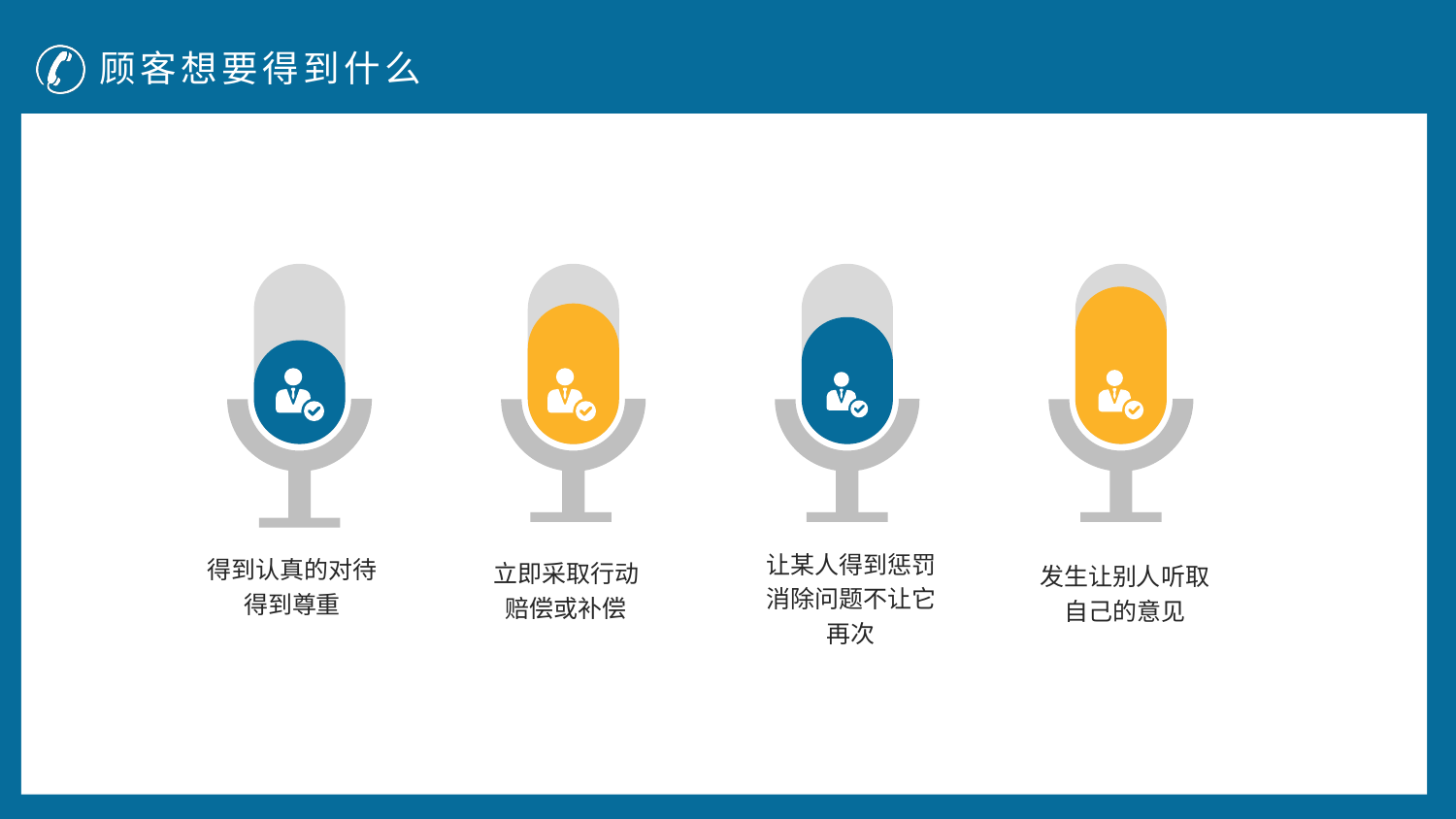

顾客想要得到什么

得到认真的对待
得到尊重
立即采取行动
赔偿或补偿
发生让别人听取自己的意见
让某人得到惩罚消除问题不让它再次